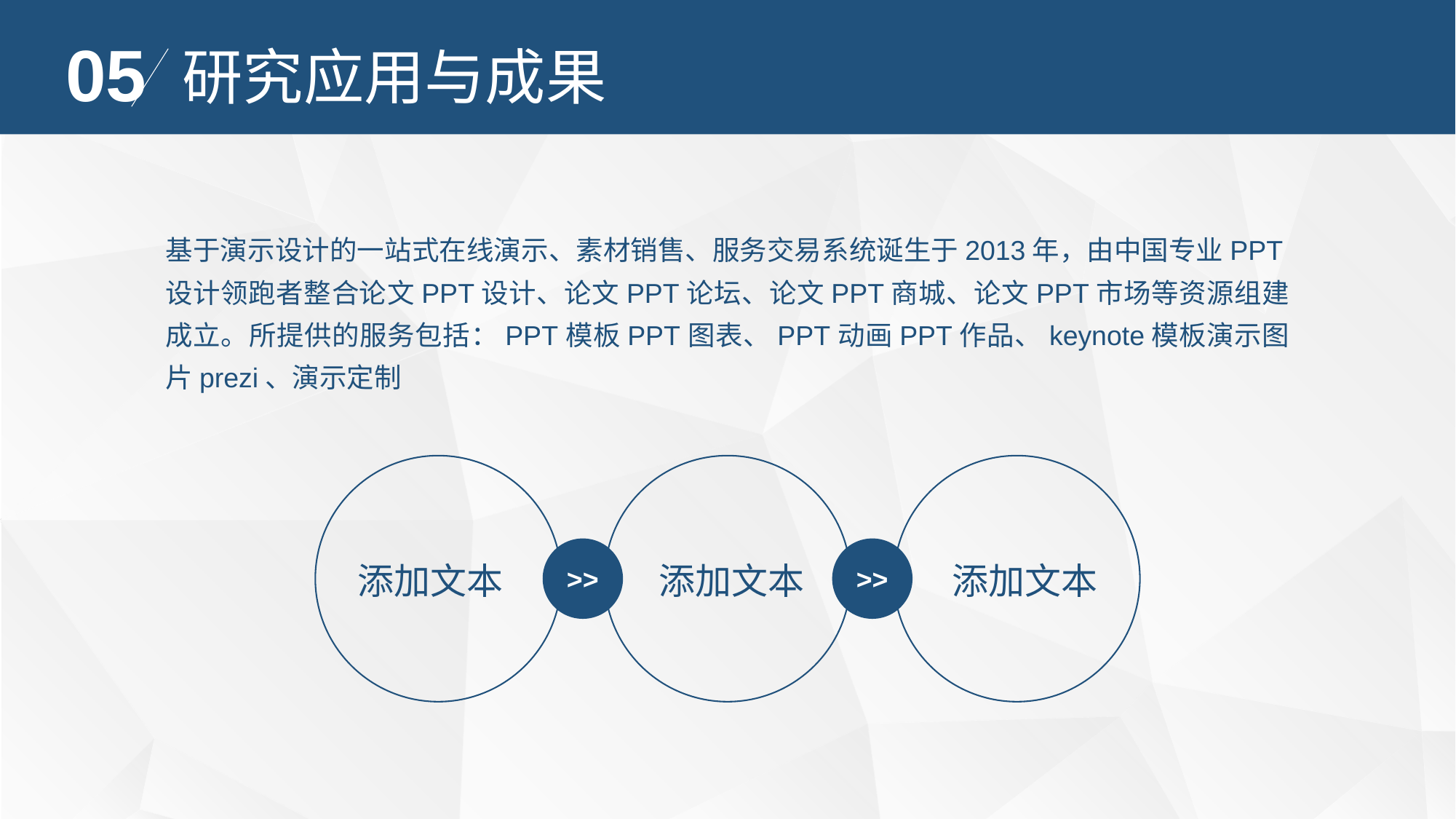

05
研究应用与成果
基于演示设计的一站式在线演示、素材销售、服务交易系统诞生于2013年，由中国专业PPT设计领跑者整合论文PPT设计、论文PPT论坛、论文PPT商城、论文PPT市场等资源组建成立。所提供的服务包括：PPT模板PPT图表、PPT动画PPT作品、keynote模板演示图片prezi、演示定制

>>
>>
添加文本
添加文本
添加文本